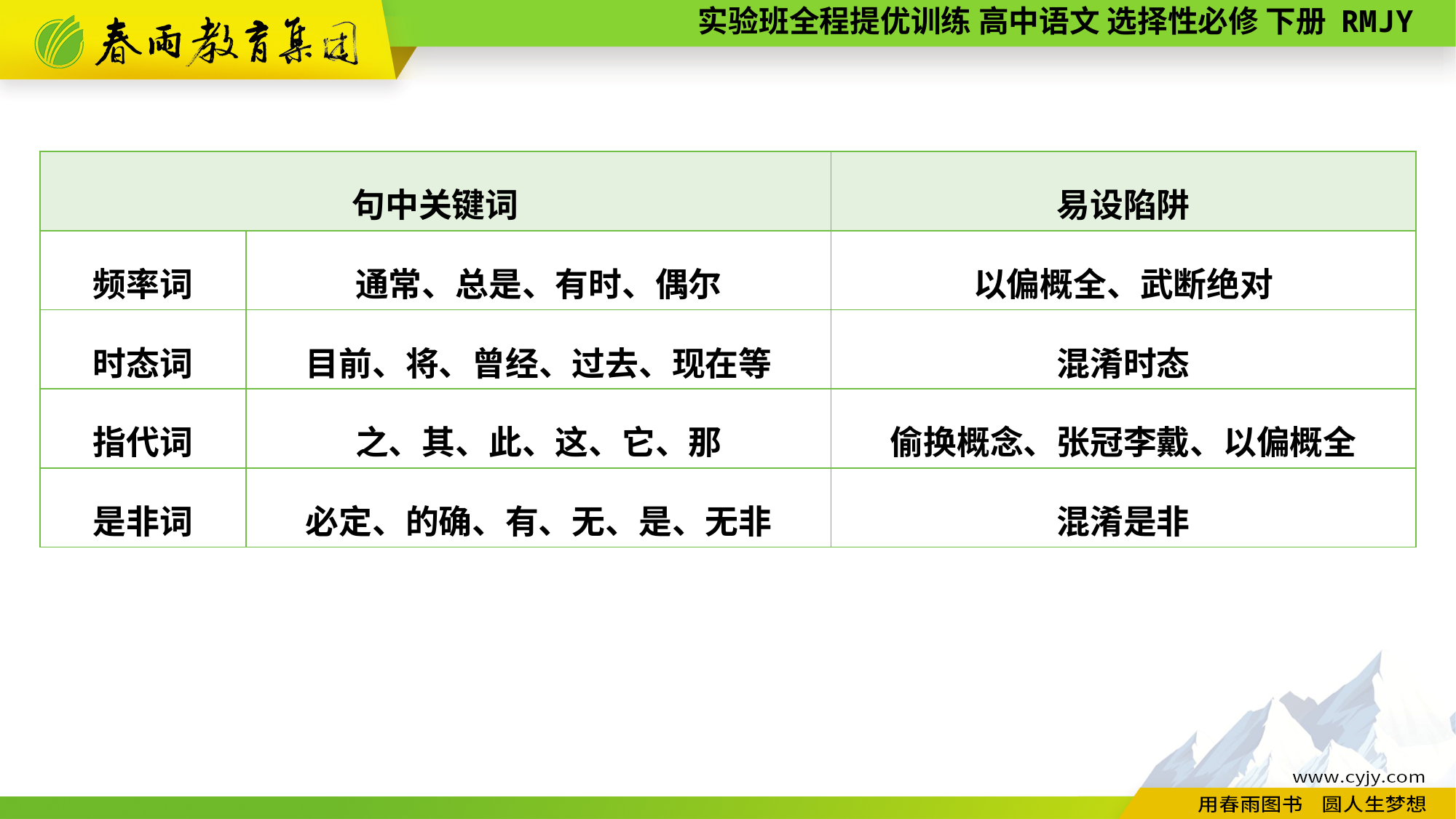

| 句中关键词 |  | 易设陷阱 |
| --- | --- | --- |
| 频率词 | 通常、总是、有时、偶尔 | 以偏概全、武断绝对 |
| 时态词 | 目前、将、曾经、过去、现在等 | 混淆时态 |
| 指代词 | 之、其、此、这、它、那 | 偷换概念、张冠李戴、以偏概全 |
| 是非词 | 必定、的确、有、无、是、无非 | 混淆是非 |